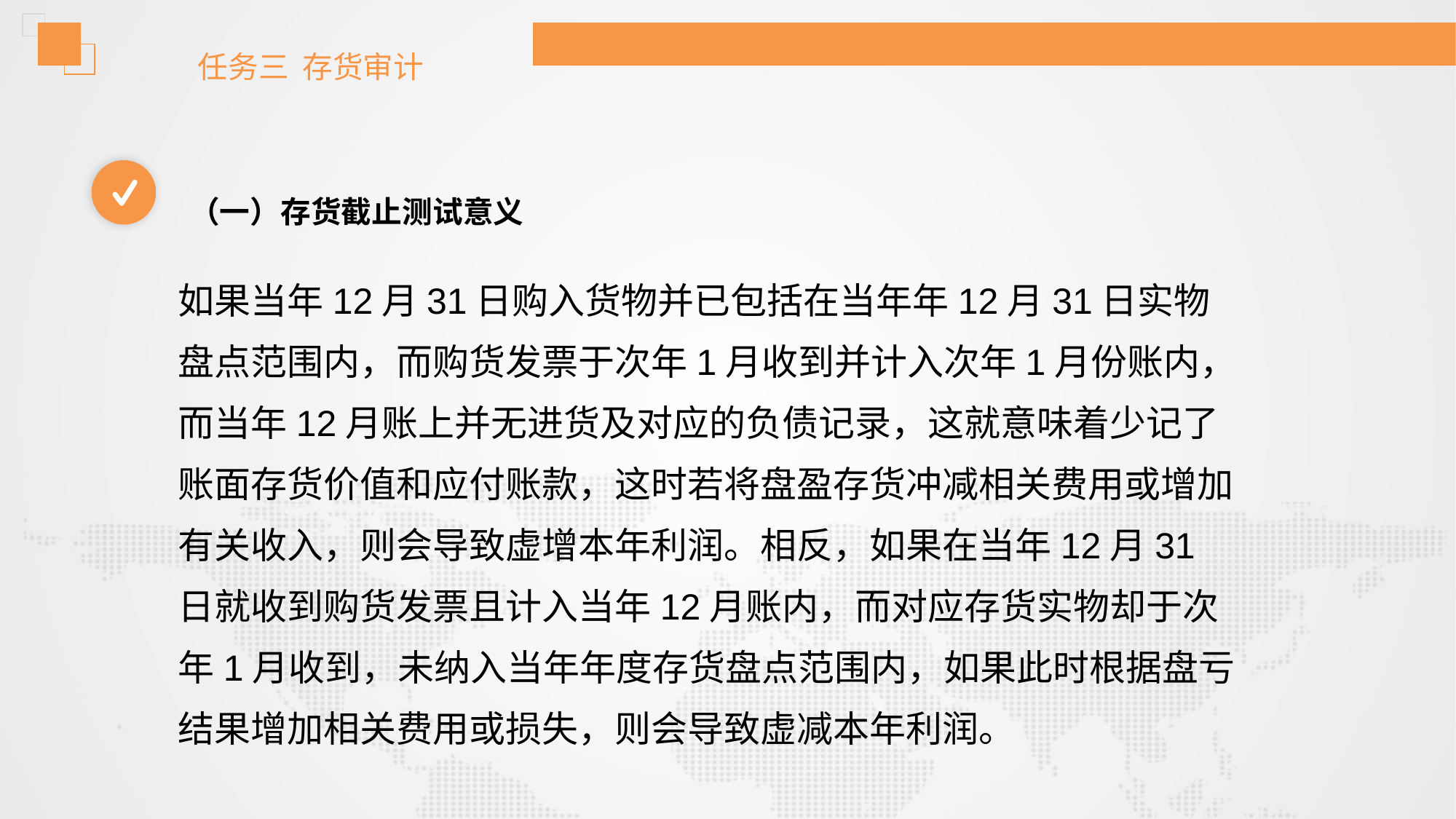

任务三  存货审计

（一）存货截止测试意义

如果当年12月31日购入货物并已包括在当年年12月31日实物盘点范围内，而购货发票于次年1月收到并计入次年1月份账内，而当年12月账上并无进货及对应的负债记录，这就意味着少记了账面存货价值和应付账款，这时若将盘盈存货冲减相关费用或增加有关收入，则会导致虚增本年利润。相反，如果在当年12月31日就收到购货发票且计入当年12月账内，而对应存货实物却于次年1月收到，未纳入当年年度存货盘点范围内，如果此时根据盘亏结果增加相关费用或损失，则会导致虚减本年利润。